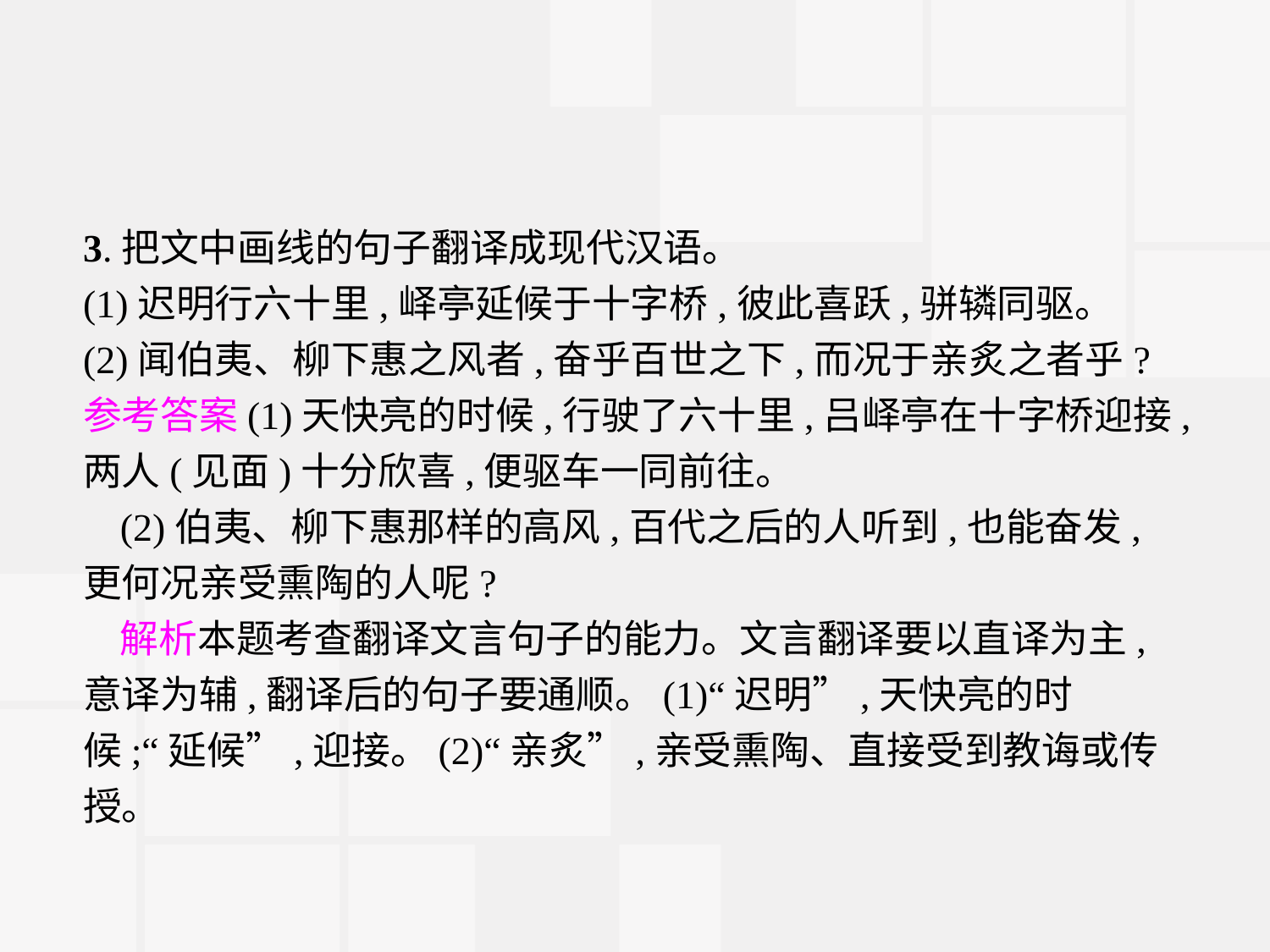

3.把文中画线的句子翻译成现代汉语。
(1)迟明行六十里,峄亭延候于十字桥,彼此喜跃,骈辚同驱。
(2)闻伯夷、柳下惠之风者,奋乎百世之下,而况于亲炙之者乎?
参考答案(1)天快亮的时候,行驶了六十里,吕峄亭在十字桥迎接,两人(见面)十分欣喜,便驱车一同前往。
(2)伯夷、柳下惠那样的高风,百代之后的人听到,也能奋发,更何况亲受熏陶的人呢?
解析本题考查翻译文言句子的能力。文言翻译要以直译为主,意译为辅,翻译后的句子要通顺。(1)“迟明”,天快亮的时候;“延候”,迎接。(2)“亲炙”,亲受熏陶、直接受到教诲或传授。